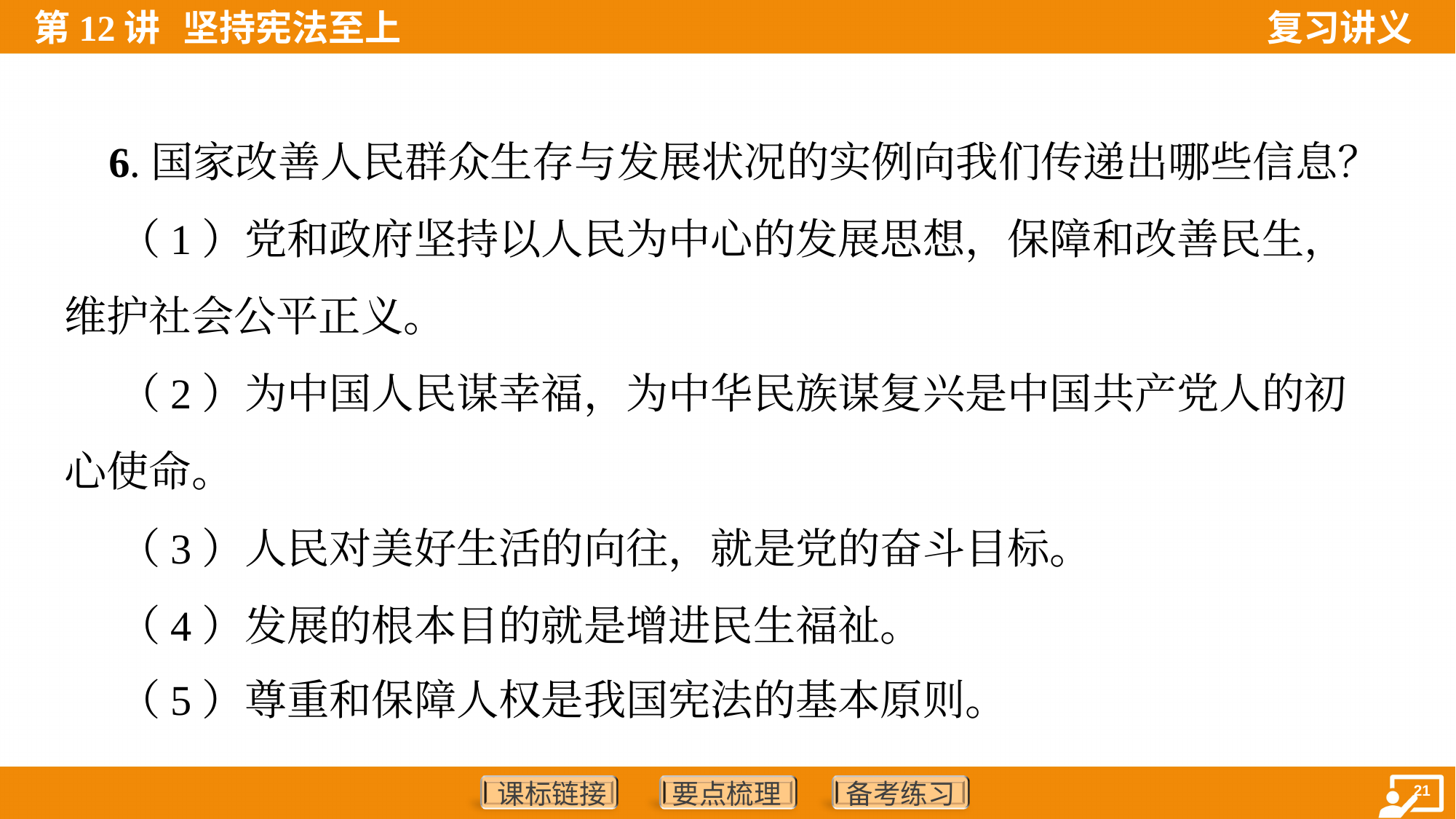

6.国家改善人民群众生存与发展状况的实例向我们传递出哪些信息？
    （1）党和政府坚持以人民为中心的发展思想，保障和改善民生，
维护社会公平正义。
    （2）为中国人民谋幸福，为中华民族谋复兴是中国共产党人的初
心使命。
    （3）人民对美好生活的向往，就是党的奋斗目标。
    （4）发展的根本目的就是增进民生福祉。
    （5）尊重和保障人权是我国宪法的基本原则。